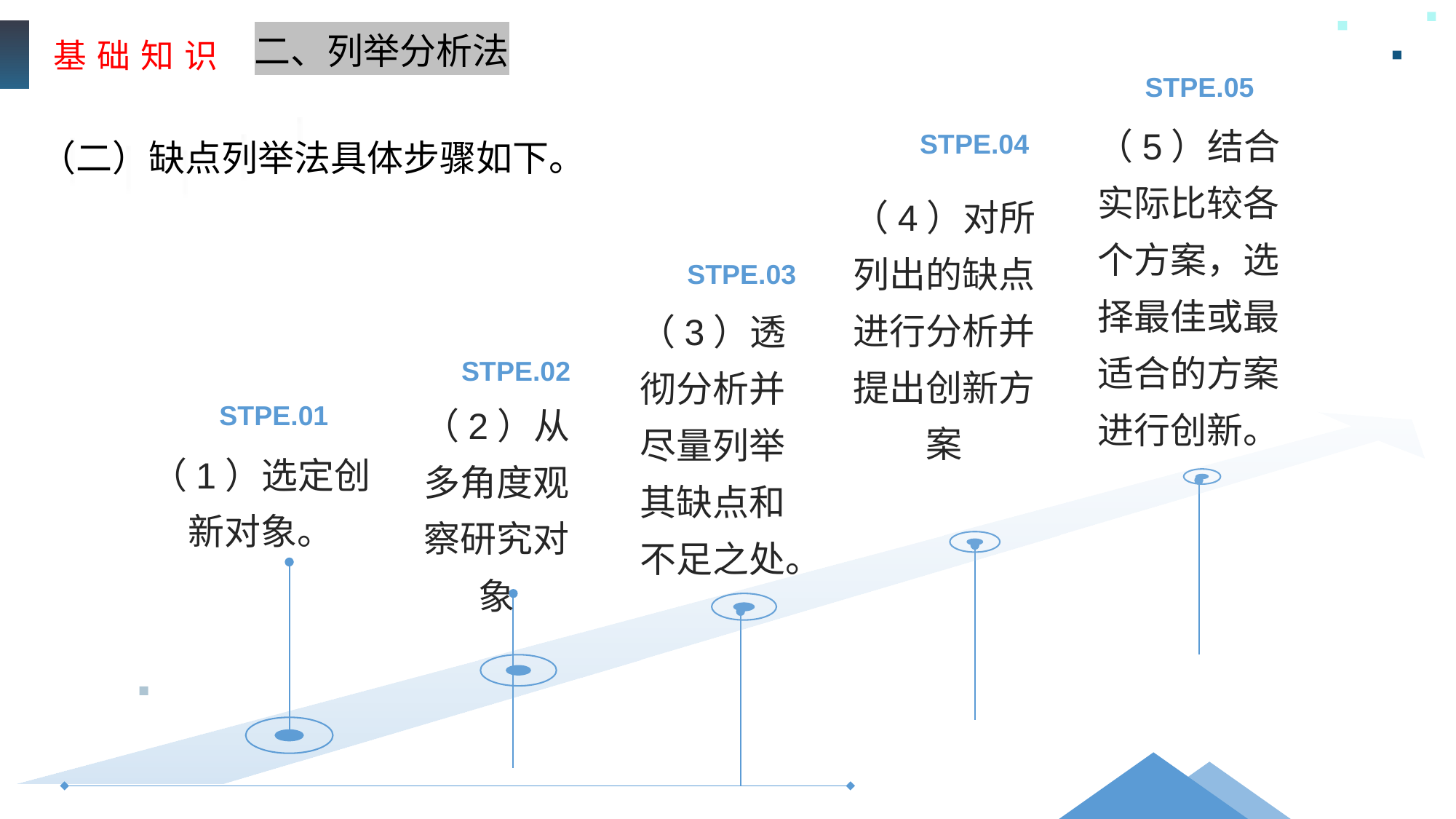

基 础 知 识

二、列举分析法
STPE.05
（5）结合实际比较各个方案，选择最佳或最适合的方案进行创新。
STPE.04
（二）缺点列举法具体步骤如下。

（4）对所列出的缺点进行分析并提出创新方案
STPE.03
（3）透彻分析并尽量列举其缺点和不足之处。
STPE.02
（2）从多角度观察研究对象
STPE.01

（1）选定创新对象。